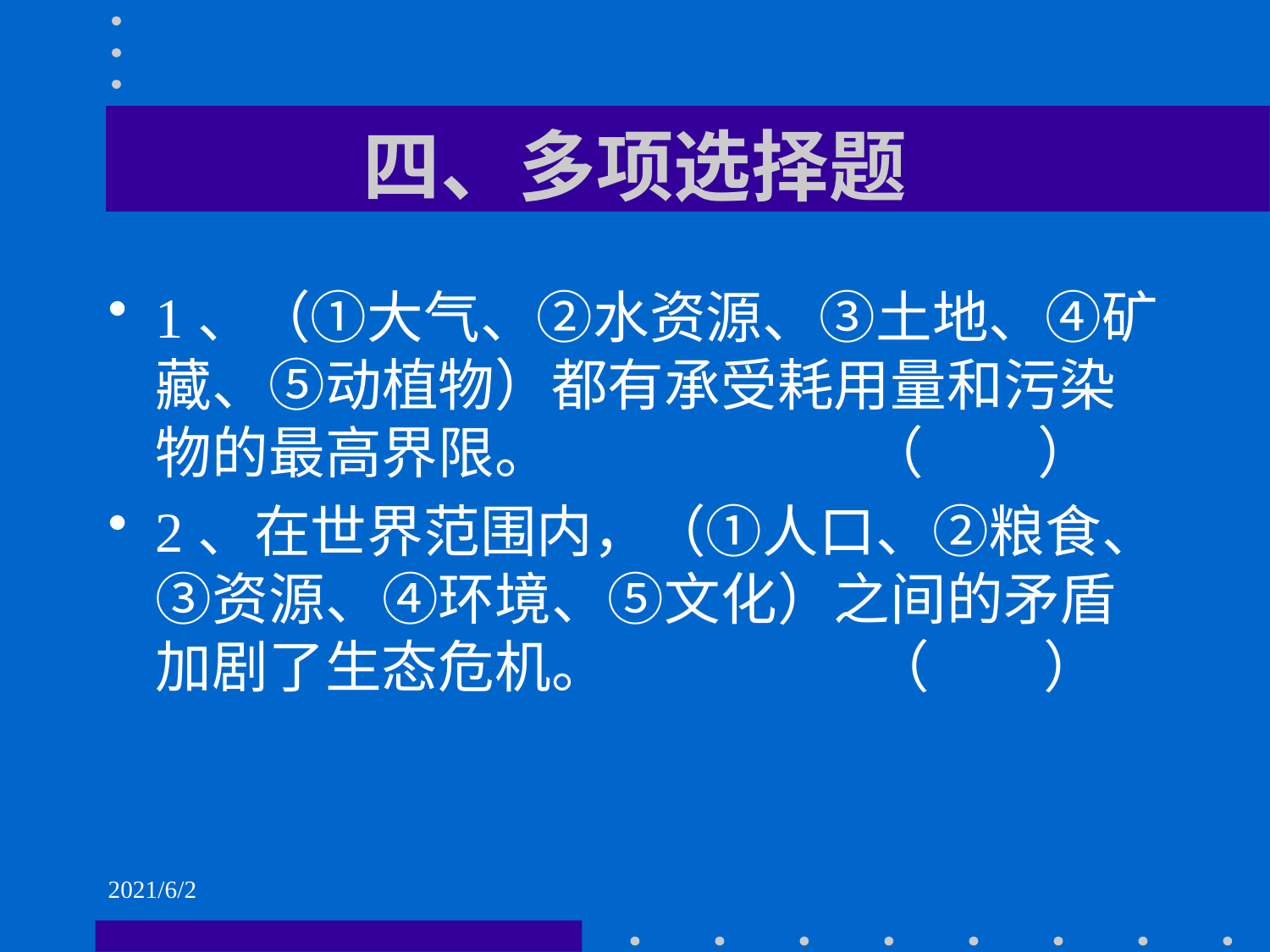

# 四、多项选择题
1、（①大气、②水资源、③土地、④矿藏、⑤动植物）都有承受耗用量和污染物的最高界限。                         （         ）
2、在世界范围内，（①人口、②粮食、③资源、④环境、⑤文化）之间的矛盾加剧了生态危机。                     （         ）
2021/6/2